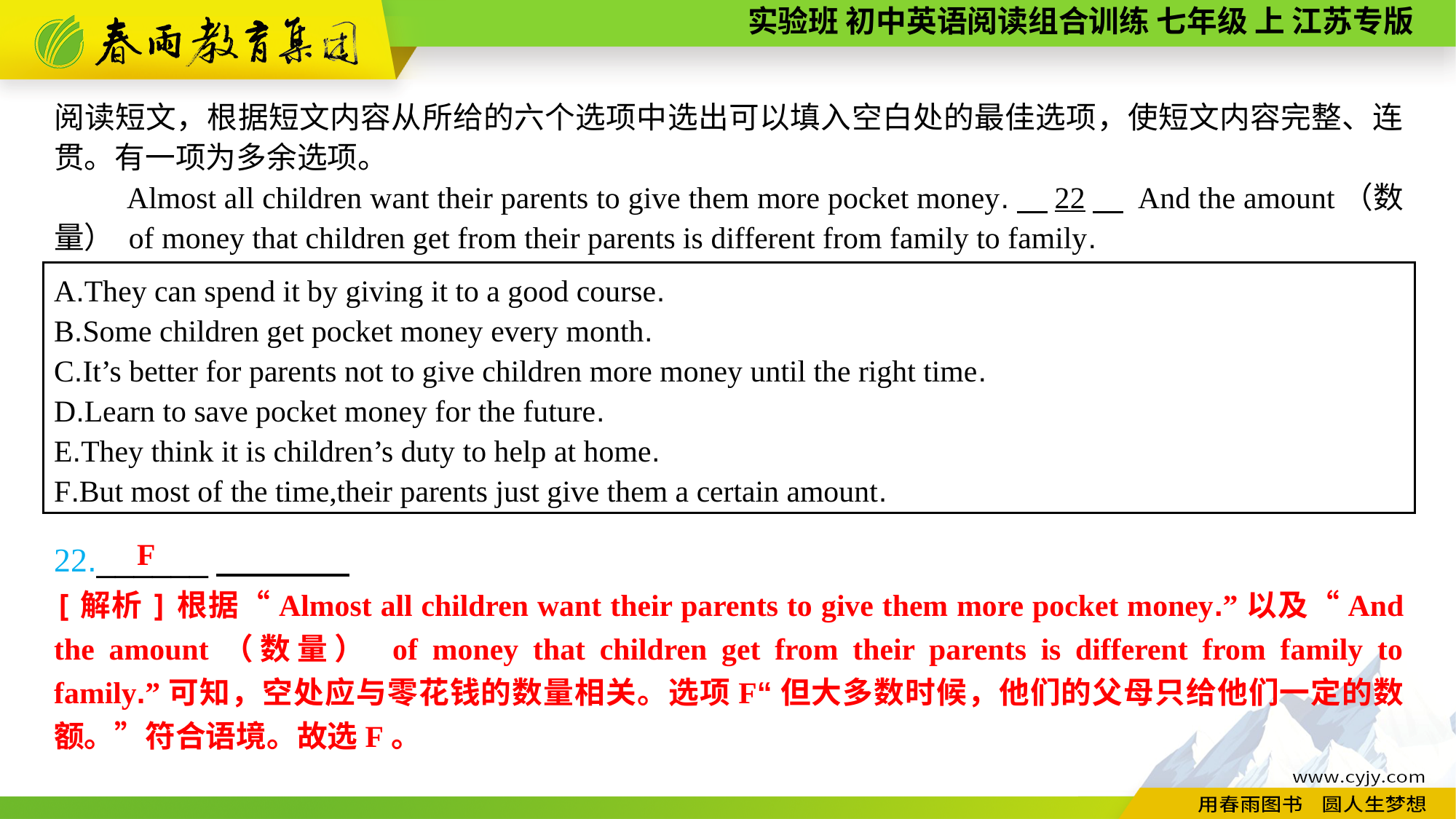

阅读短文，根据短文内容从所给的六个选项中选出可以填入空白处的最佳选项，使短文内容完整、连贯。有一项为多余选项。
Almost all children want their parents to give them more pocket money.　22　 And the amount（数量） of money that children get from their parents is different from family to family.
A.They can spend it by giving it to a good course.
B.Some children get pocket money every month.
C.It’s better for parents not to give children more money until the right time.
D.Learn to save pocket money for the future.
E.They think it is children’s duty to help at home.
F.But most of the time,their parents just give them a certain amount.

22.______
F
[解析]根据“Almost all children want their parents to give them more pocket money.”以及“And the amount（数量） of money that children get from their parents is different from family to family.”可知，空处应与零花钱的数量相关。选项F“但大多数时候，他们的父母只给他们一定的数额。”符合语境。故选F。